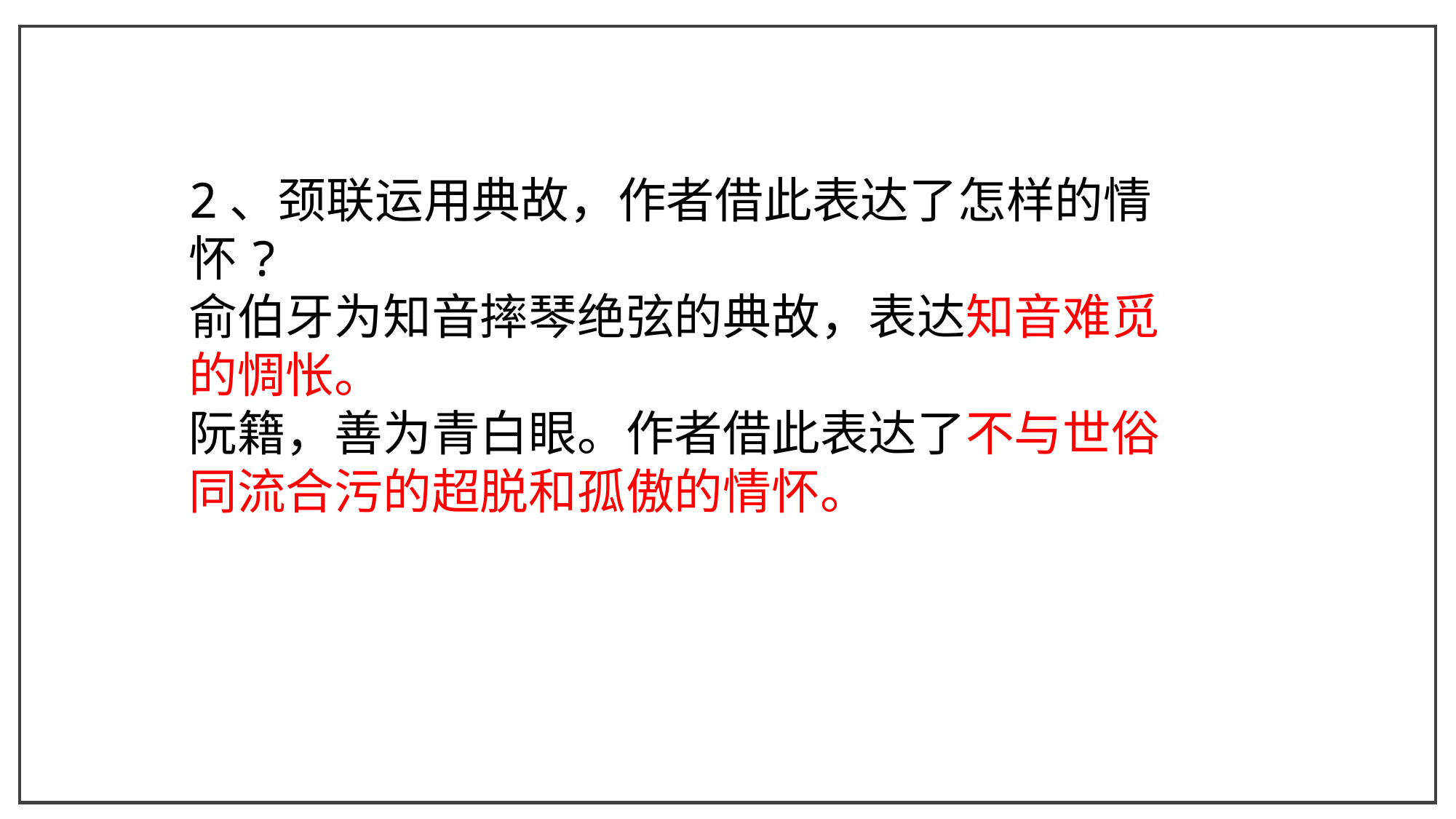

2、颈联运用典故，作者借此表达了怎样的情怀?
俞伯牙为知音摔琴绝弦的典故，表达知音难觅的惆怅。
阮籍，善为青白眼。作者借此表达了不与世俗同流合污的超脱和孤傲的情怀。